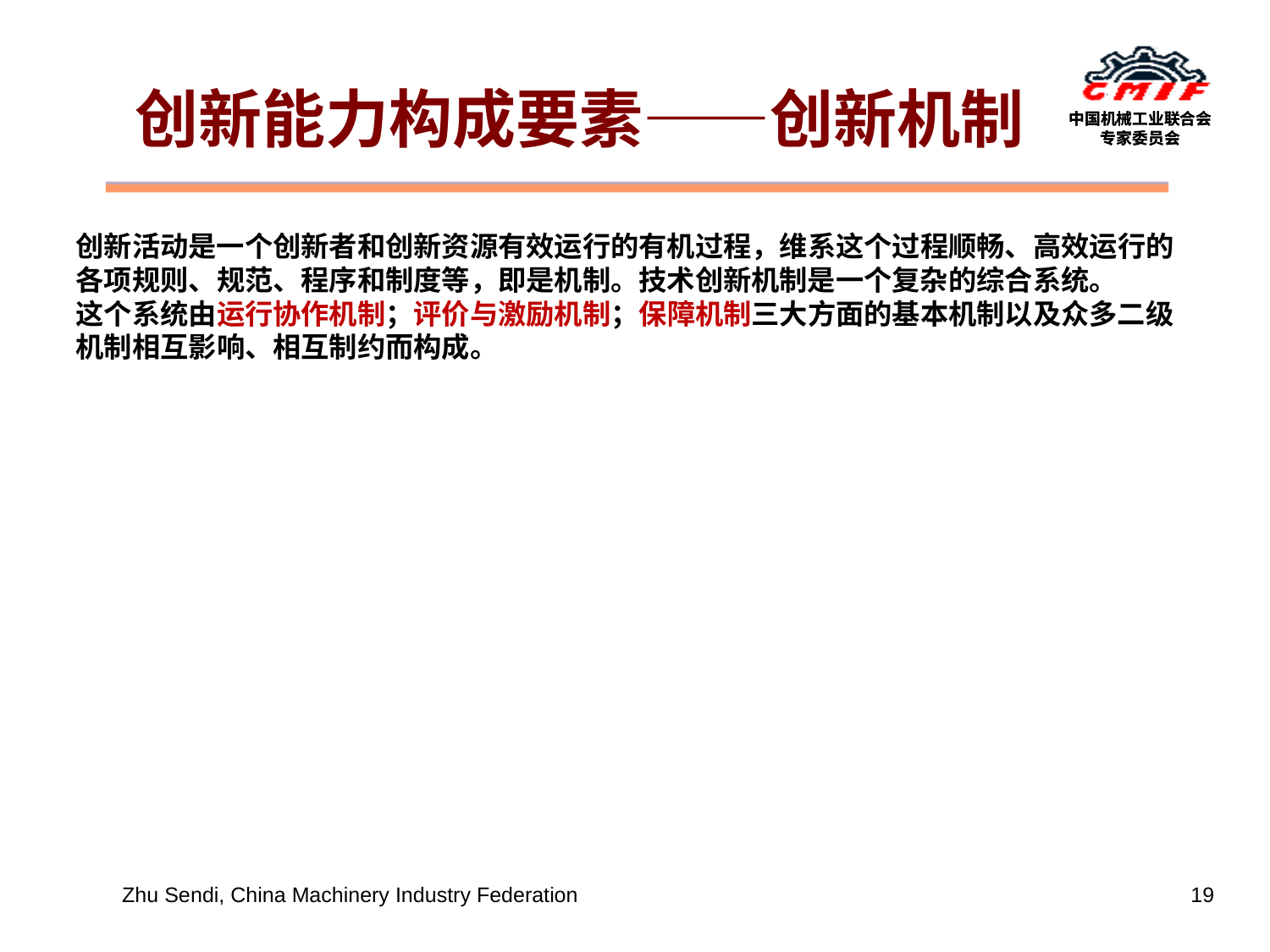

创新能力构成要素——创新机制
创新活动是一个创新者和创新资源有效运行的有机过程，维系这个过程顺畅、高效运行的各项规则、规范、程序和制度等，即是机制。技术创新机制是一个复杂的综合系统。
这个系统由运行协作机制；评价与激励机制；保障机制三大方面的基本机制以及众多二级机制相互影响、相互制约而构成。
Zhu Sendi, China Machinery Industry Federation

19